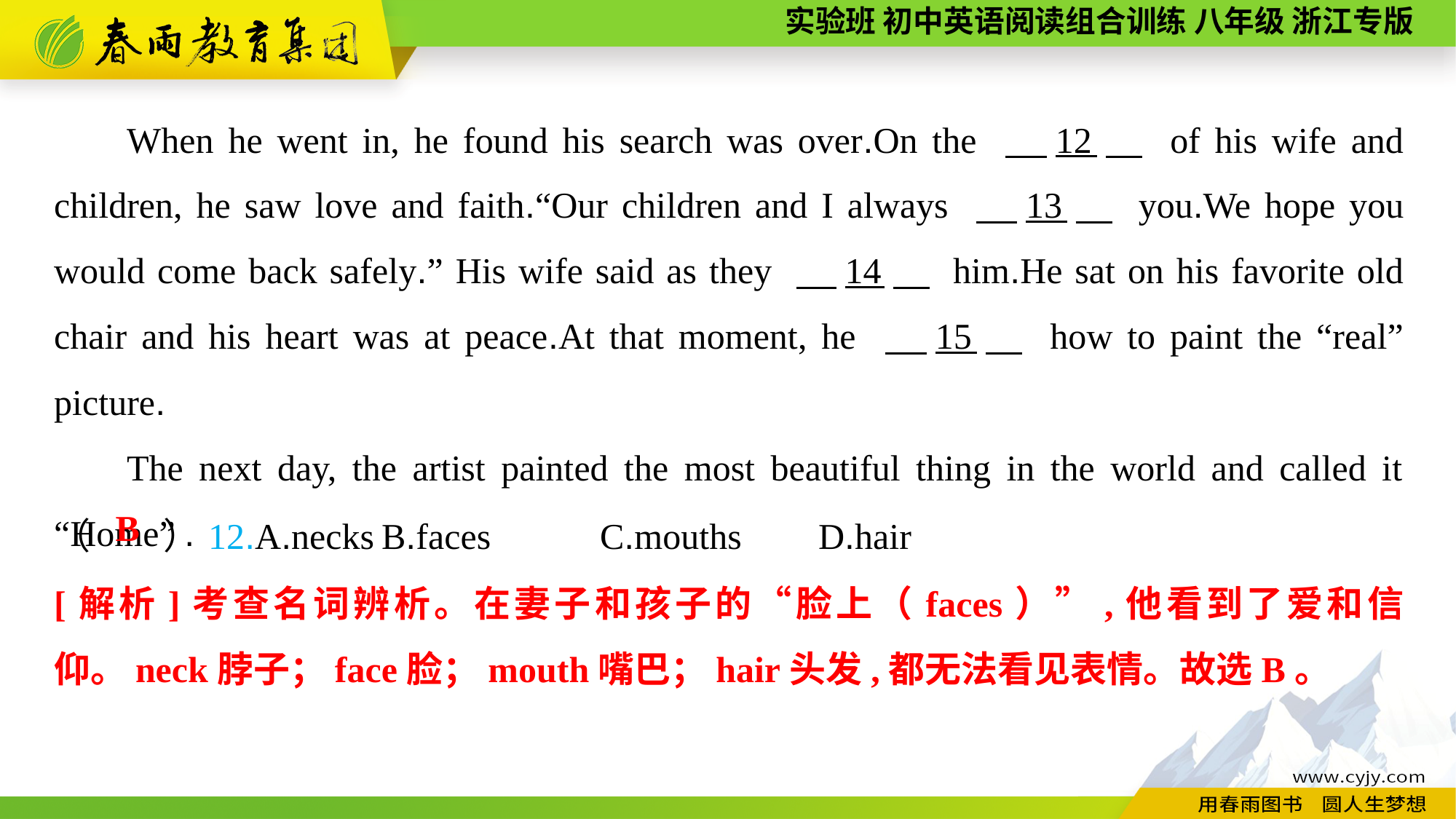

When he went in, he found his search was over.On the 　12　 of his wife and children, he saw love and faith.“Our children and I always 　13　 you.We hope you would come back safely.” His wife said as they 　14　 him.He sat on his favorite old chair and his heart was at peace.At that moment, he 　15　 how to paint the “real” picture.
The next day, the artist painted the most beautiful thing in the world and called it “Home” .
（　　）12.A.necks	B.faces	C.mouths	D.hair
B
[解析]考查名词辨析。在妻子和孩子的“脸上（faces）”,他看到了爱和信仰。neck脖子；face脸；mouth嘴巴；hair头发,都无法看见表情。故选B。